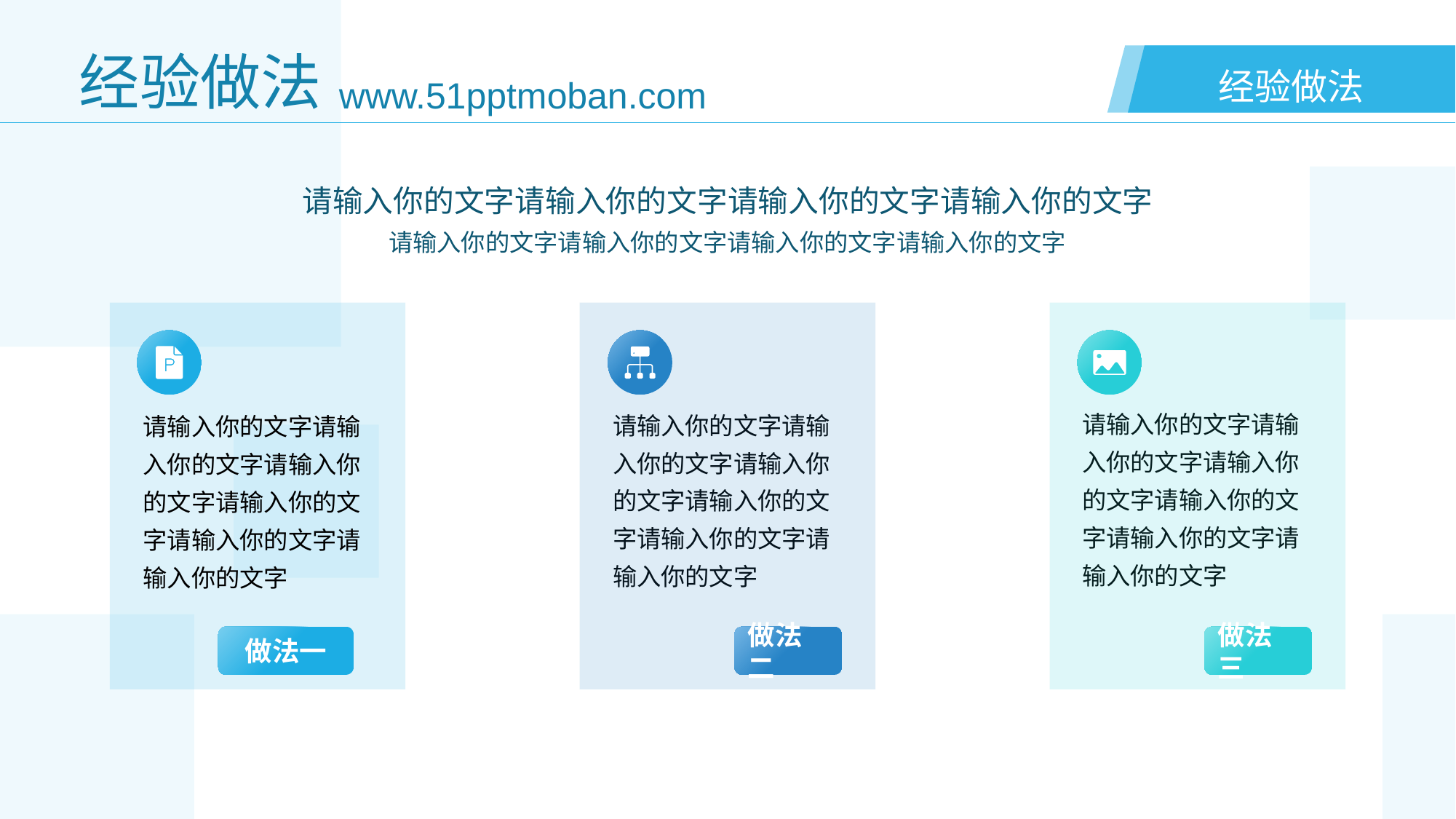

# 经验做法
www.51pptmoban.com
经验做法
请输入你的文字请输入你的文字请输入你的文字请输入你的文字
请输入你的文字请输入你的文字请输入你的文字请输入你的文字

请输入你的文字请输入你的文字请输入你的文字请输入你的文字请输入你的文字请输入你的文字
做法一

做法二
请输入你的文字请输入你的文字请输入你的文字请输入你的文字请输入你的文字请输入你的文字

做法三
请输入你的文字请输入你的文字请输入你的文字请输入你的文字请输入你的文字请输入你的文字